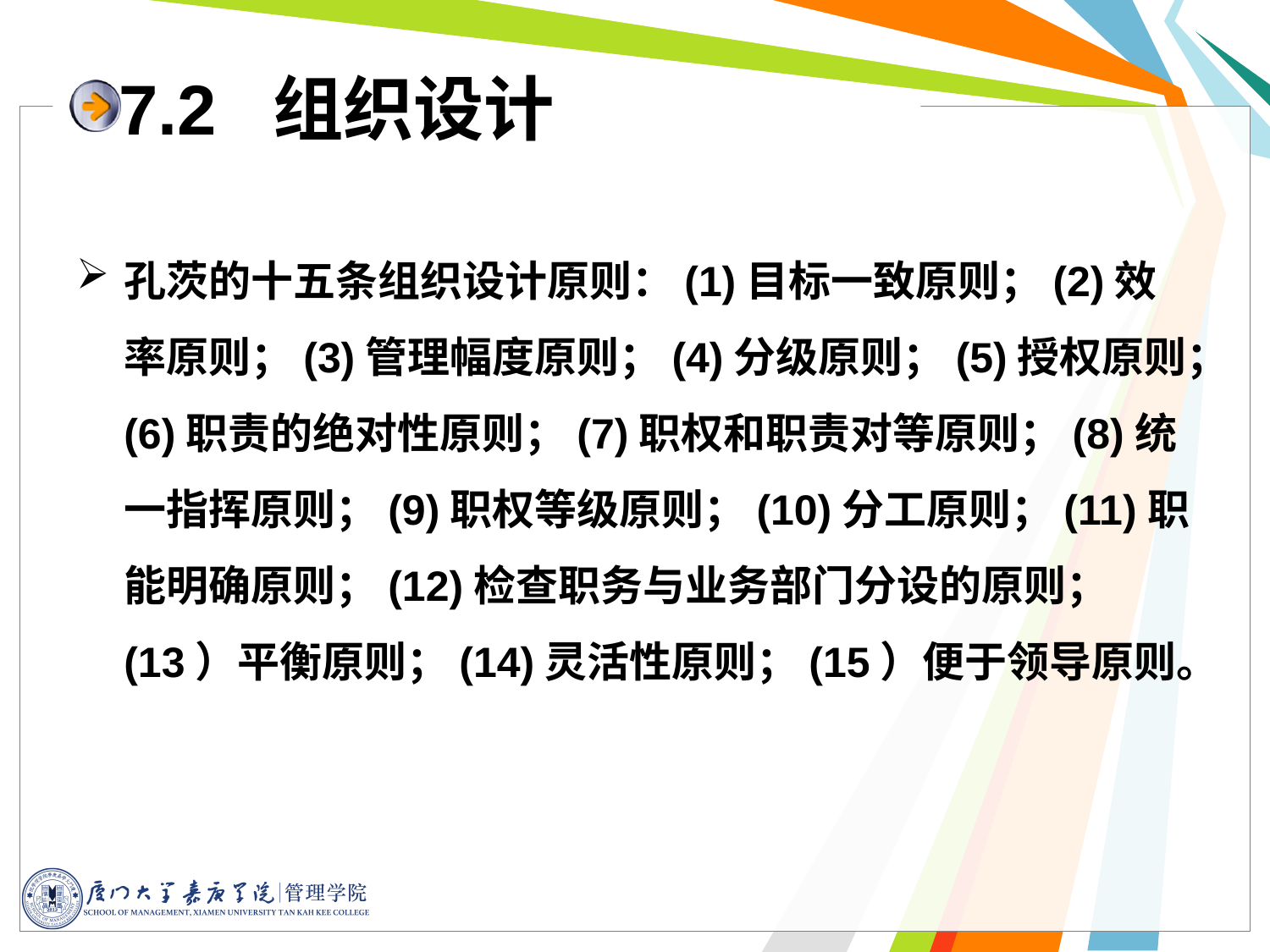

# 7.2  组织设计
孔茨的十五条组织设计原则：(1)目标一致原则；(2)效率原则；(3)管理幅度原则；(4)分级原则；(5)授权原则；(6)职责的绝对性原则；(7)职权和职责对等原则；(8)统一指挥原则；(9)职权等级原则；(10)分工原则；(11)职能明确原则；(12)检查职务与业务部门分设的原则；(13）平衡原则；(14)灵活性原则；(15）便于领导原则。